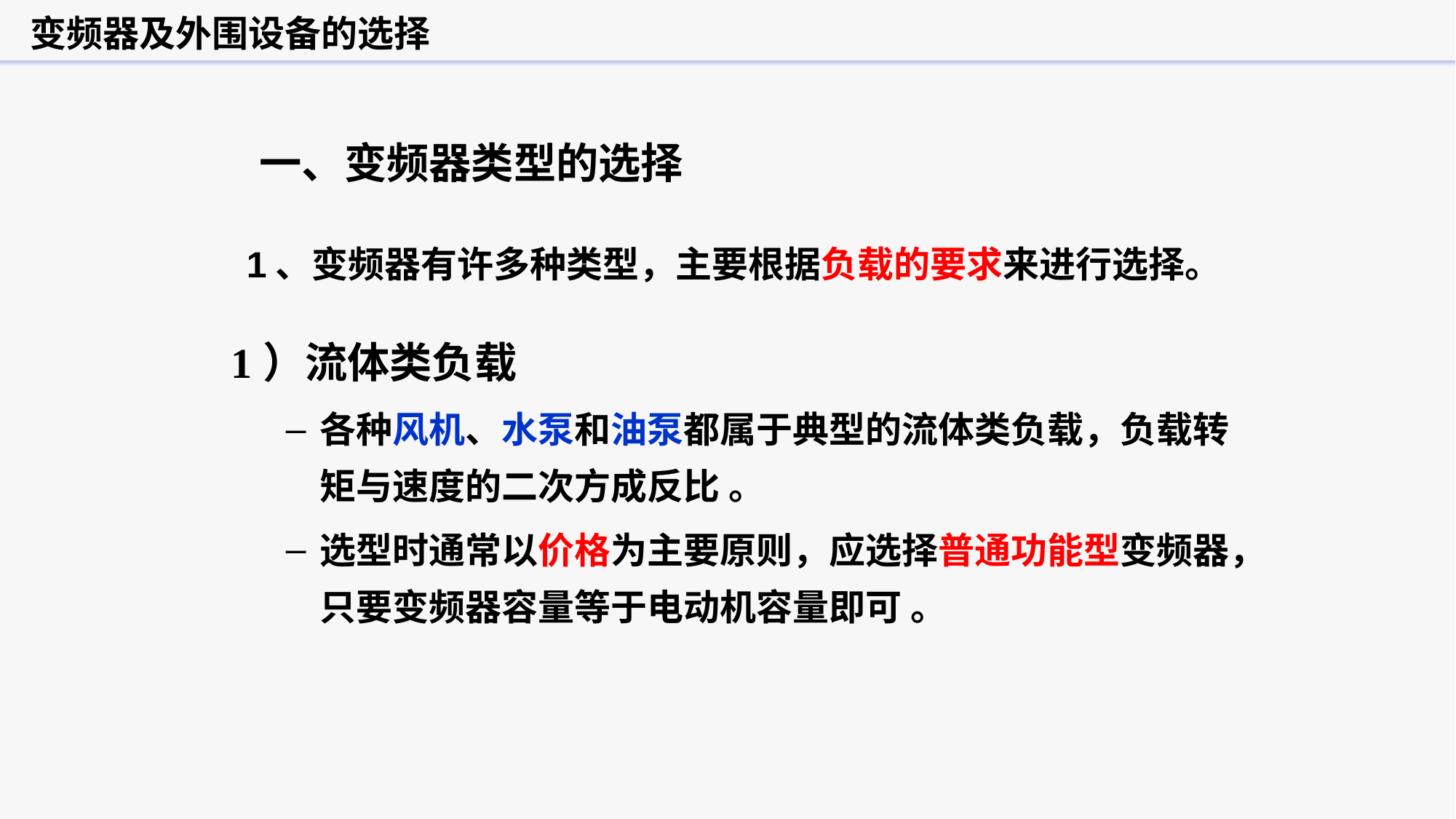

变频器及外围设备的选择

一、变频器类型的选择
1、变频器有许多种类型，主要根据负载的要求来进行选择。
1）流体类负载
各种风机、水泵和油泵都属于典型的流体类负载，负载转矩与速度的二次方成反比 。
选型时通常以价格为主要原则，应选择普通功能型变频器，只要变频器容量等于电动机容量即可 。